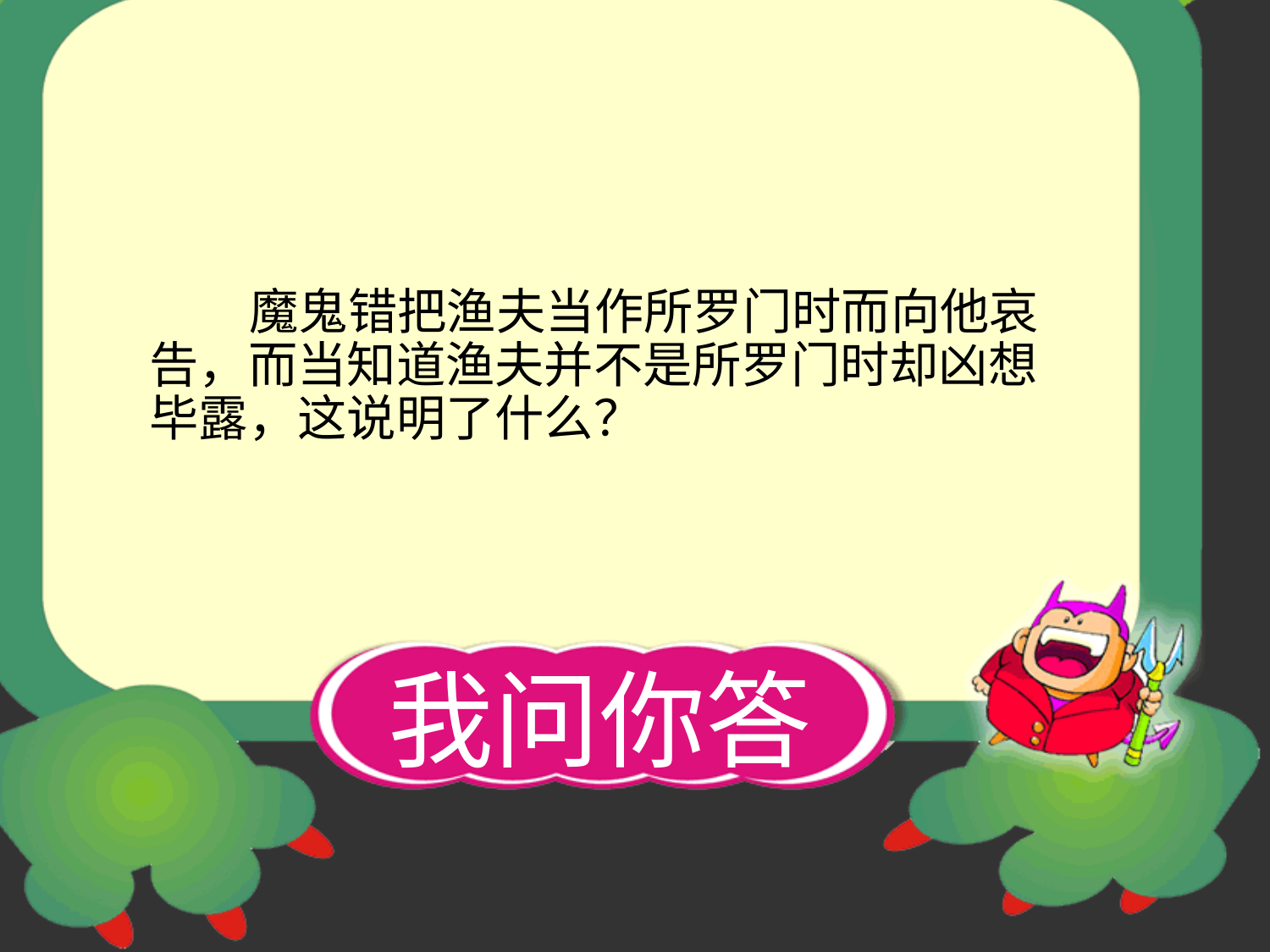

魔鬼错把渔夫当作所罗门时而向他哀告，而当知道渔夫并不是所罗门时却凶想毕露，这说明了什么？
我问你答